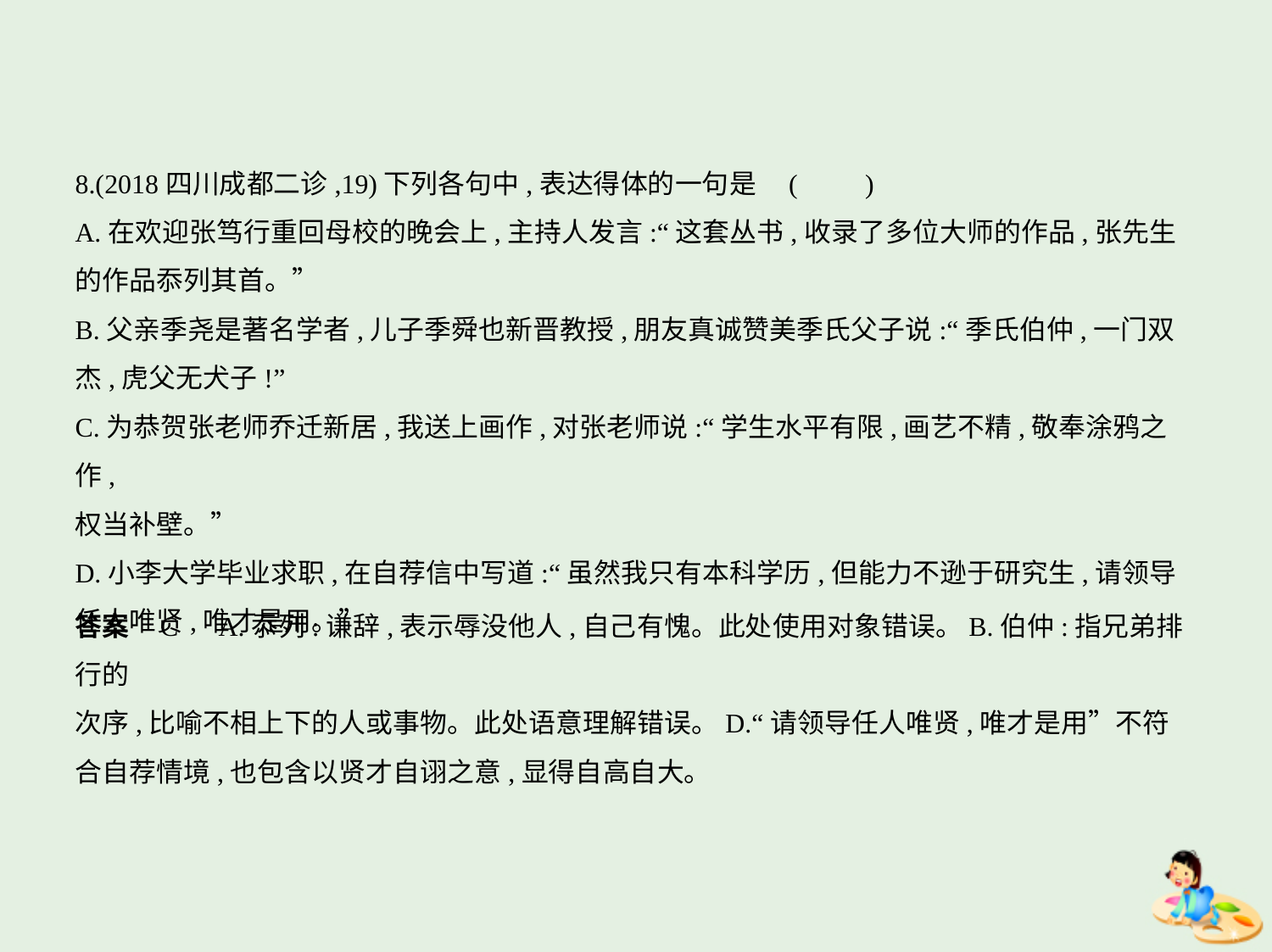

8.(2018四川成都二诊,19)下列各句中,表达得体的一句是 (　　)
A.在欢迎张笃行重回母校的晚会上,主持人发言:“这套丛书,收录了多位大师的作品,张先生
的作品忝列其首。”
B.父亲季尧是著名学者,儿子季舜也新晋教授,朋友真诚赞美季氏父子说:“季氏伯仲,一门双
杰,虎父无犬子!”
C.为恭贺张老师乔迁新居,我送上画作,对张老师说:“学生水平有限,画艺不精,敬奉涂鸦之作,
权当补壁。”
D.小李大学毕业求职,在自荐信中写道:“虽然我只有本科学历,但能力不逊于研究生,请领导
任人唯贤,唯才是用。”
答案    C　A.忝列:谦辞,表示辱没他人,自己有愧。此处使用对象错误。B.伯仲:指兄弟排行的
次序,比喻不相上下的人或事物。此处语意理解错误。D.“请领导任人唯贤,唯才是用”不符
合自荐情境,也包含以贤才自诩之意,显得自高自大。